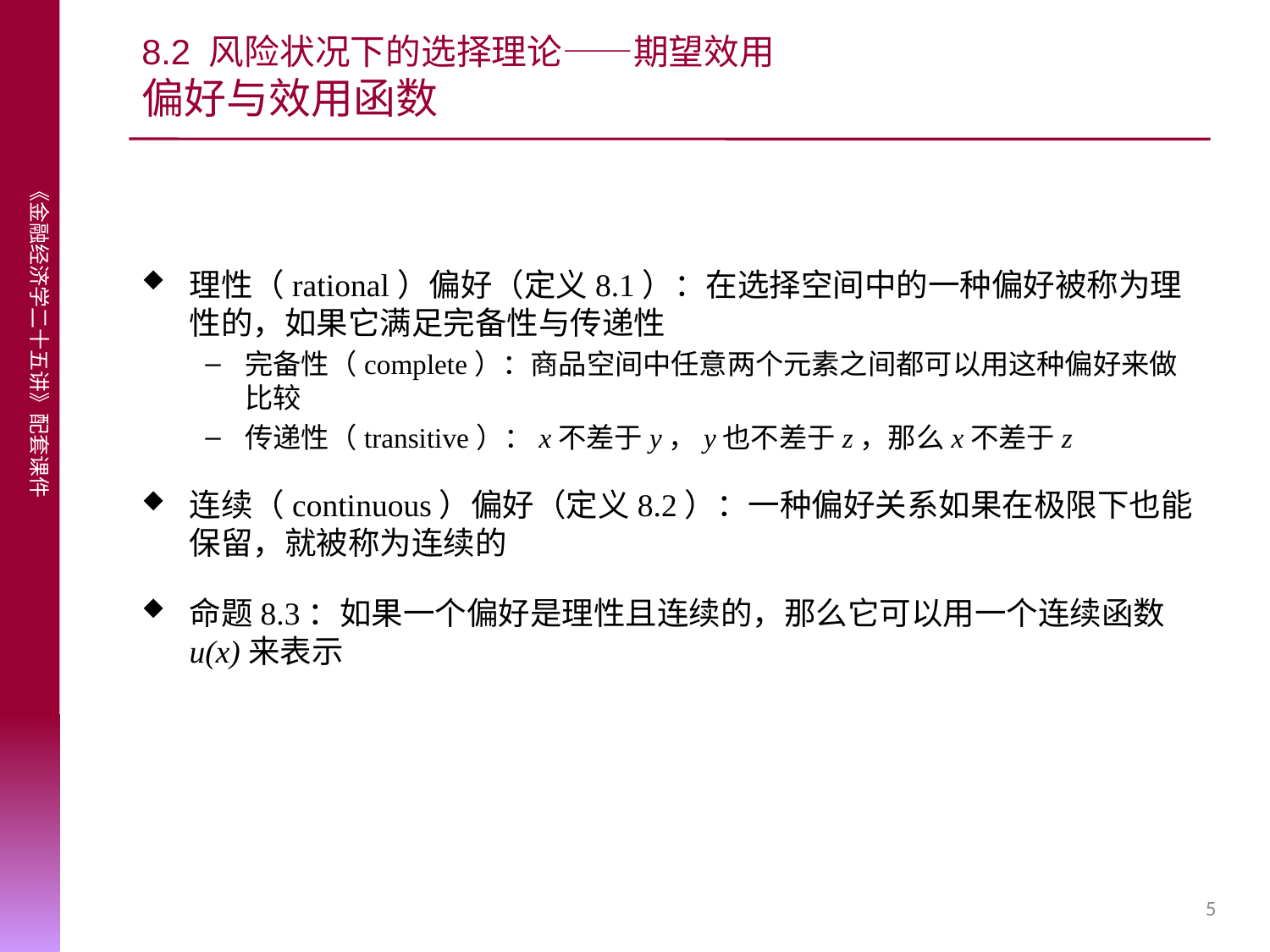

# 8.2 风险状况下的选择理论——期望效用 偏好与效用函数

理性（rational）偏好（定义8.1）：在选择空间中的一种偏好被称为理性的，如果它满足完备性与传递性
完备性（complete）：商品空间中任意两个元素之间都可以用这种偏好来做比较
传递性（transitive）：x不差于y，y也不差于z，那么x不差于z
连续（continuous）偏好（定义8.2）：一种偏好关系如果在极限下也能保留，就被称为连续的
命题8.3：如果一个偏好是理性且连续的，那么它可以用一个连续函数u(x)来表示

5